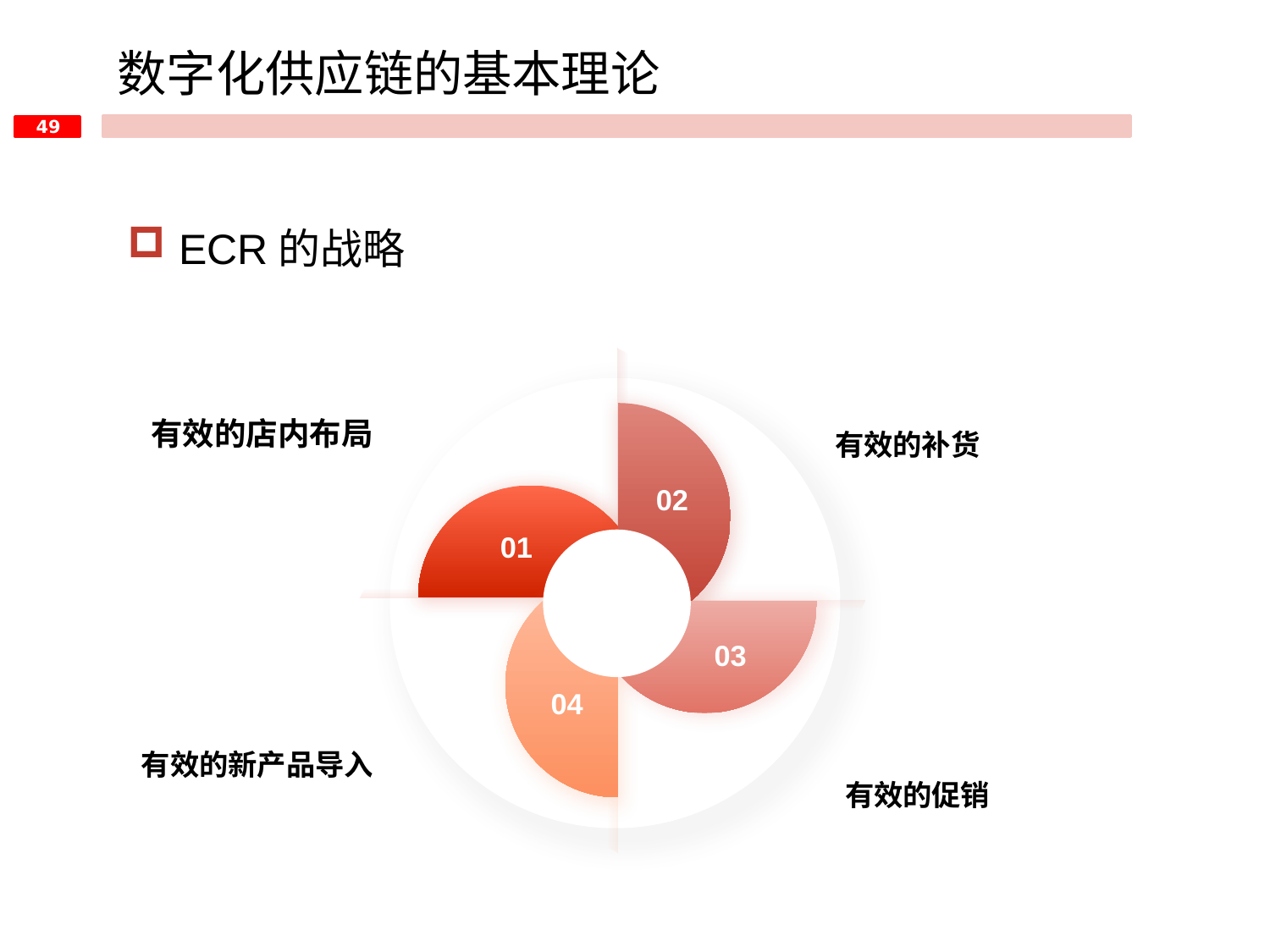

数字化供应链的基本理论
49
 ECR的战略

有效的店内布局
有效的补货
02

01

04

03
有效的新产品导入
有效的促销